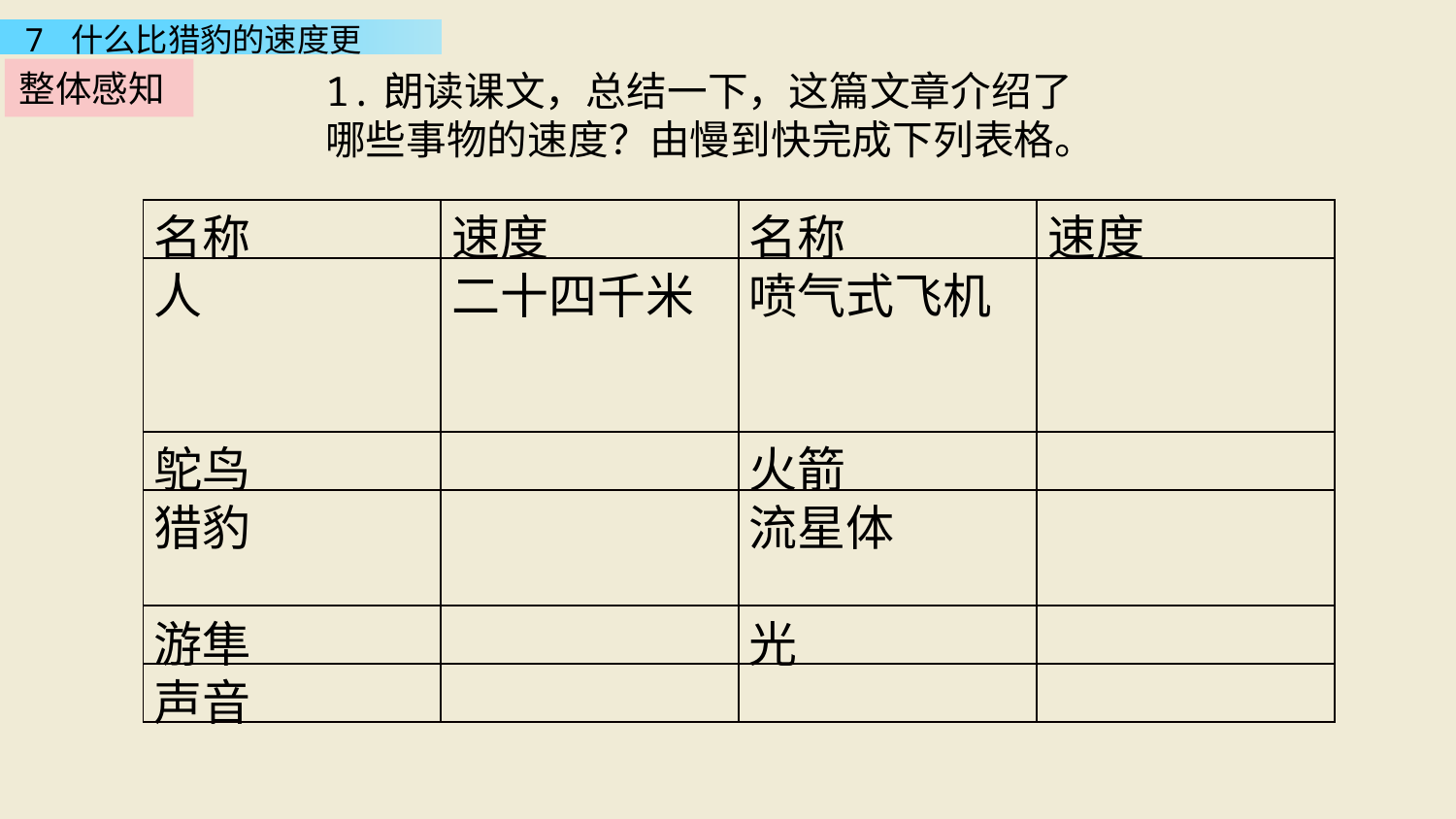

整体感知
1.朗读课文，总结一下，这篇文章介绍了哪些事物的速度？由慢到快完成下列表格。
| 名称 | 速度 | 名称 | 速度 |
| --- | --- | --- | --- |
| 人 | 二十四千米 | 喷气式飞机 |  |
| 鸵鸟 |  | 火箭 |  |
| 猎豹 |  | 流星体 |  |
| 游隼 |  | 光 |  |
| 声音 |  |  |  |